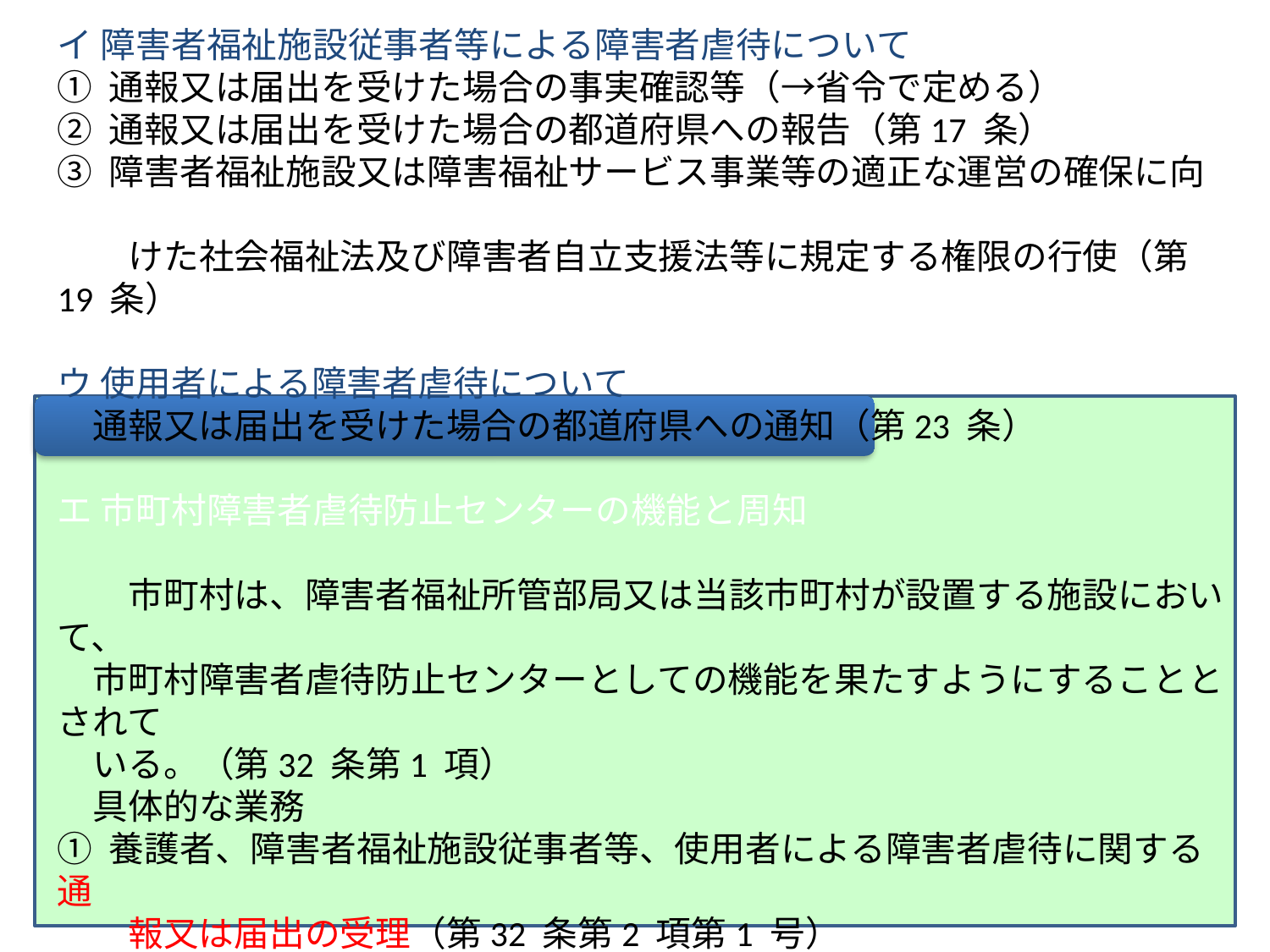

イ 障害者福祉施設従事者等による障害者虐待について
① 通報又は届出を受けた場合の事実確認等（→省令で定める）
② 通報又は届出を受けた場合の都道府県への報告（第17 条）
③ 障害者福祉施設又は障害福祉サービス事業等の適正な運営の確保に向
　　けた社会福祉法及び障害者自立支援法等に規定する権限の行使（第19 条）

ウ 使用者による障害者虐待について
　通報又は届出を受けた場合の都道府県への通知（第23 条）

エ 市町村障害者虐待防止センターの機能と周知

　　市町村は、障害者福祉所管部局又は当該市町村が設置する施設において、
　市町村障害者虐待防止センターとしての機能を果たすようにすることとされて
　いる。（第32 条第1 項）
　具体的な業務
① 養護者、障害者福祉施設従事者等、使用者による障害者虐待に関する通
　　報又は届出の受理（第32 条第2 項第1 号）
② 養護者による障害者虐待の防止及び養護者による障害者虐待を受けた障
　　害者の保護のための相談、指導及び助言（第32 条第2 項第2 号）
③ 障害者虐待の防止及び養護者に対する支援に関する広報・啓発（第32 条
　　第2 項第3 号）